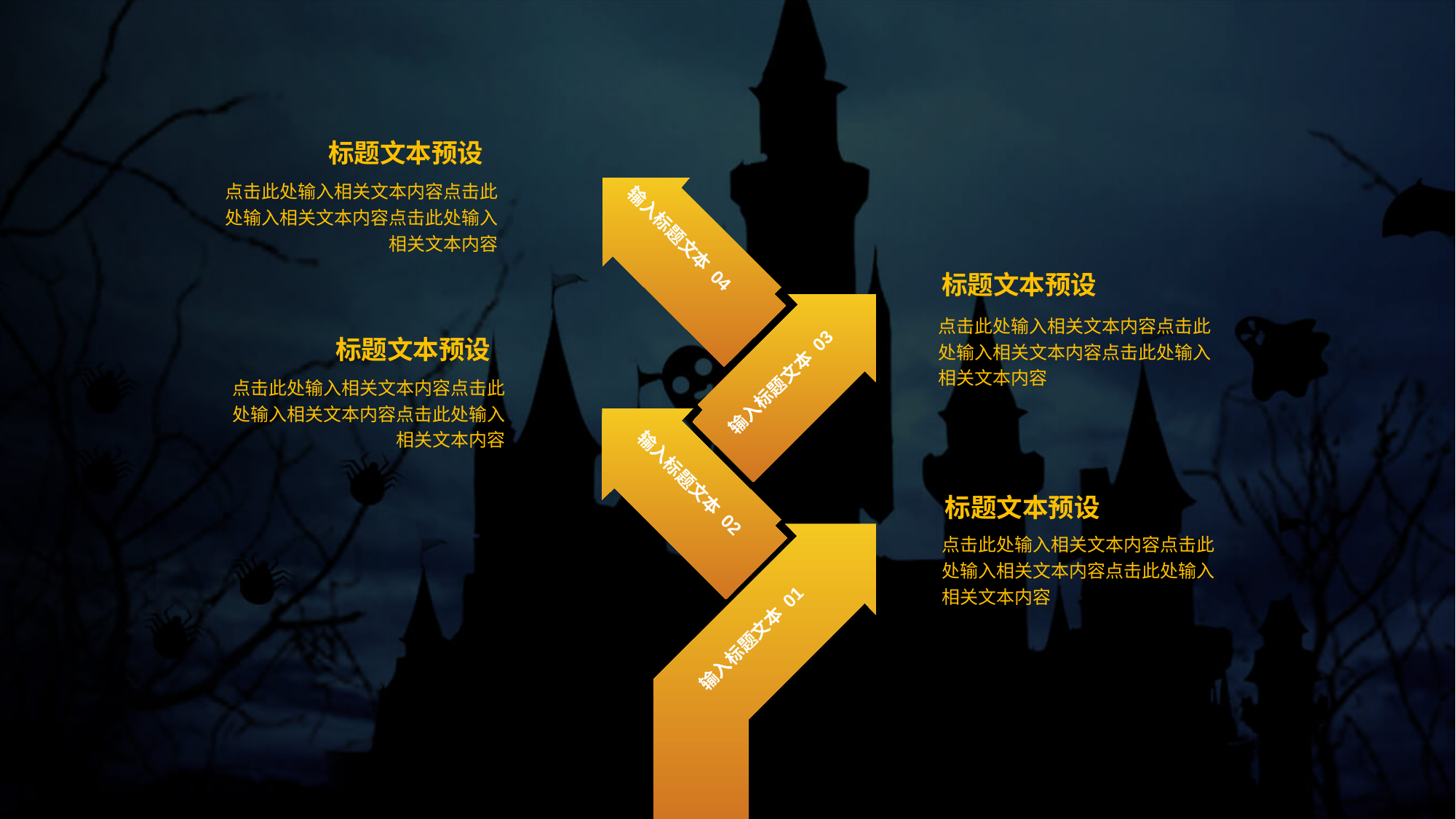

标题文本预设

输入标题文本 04

输入标题文本 03

输入标题文本 02

输入标题文本 01
点击此处输入相关文本内容点击此处输入相关文本内容点击此处输入相关文本内容
标题文本预设
点击此处输入相关文本内容点击此处输入相关文本内容点击此处输入相关文本内容
标题文本预设
点击此处输入相关文本内容点击此处输入相关文本内容点击此处输入相关文本内容
标题文本预设
点击此处输入相关文本内容点击此处输入相关文本内容点击此处输入相关文本内容